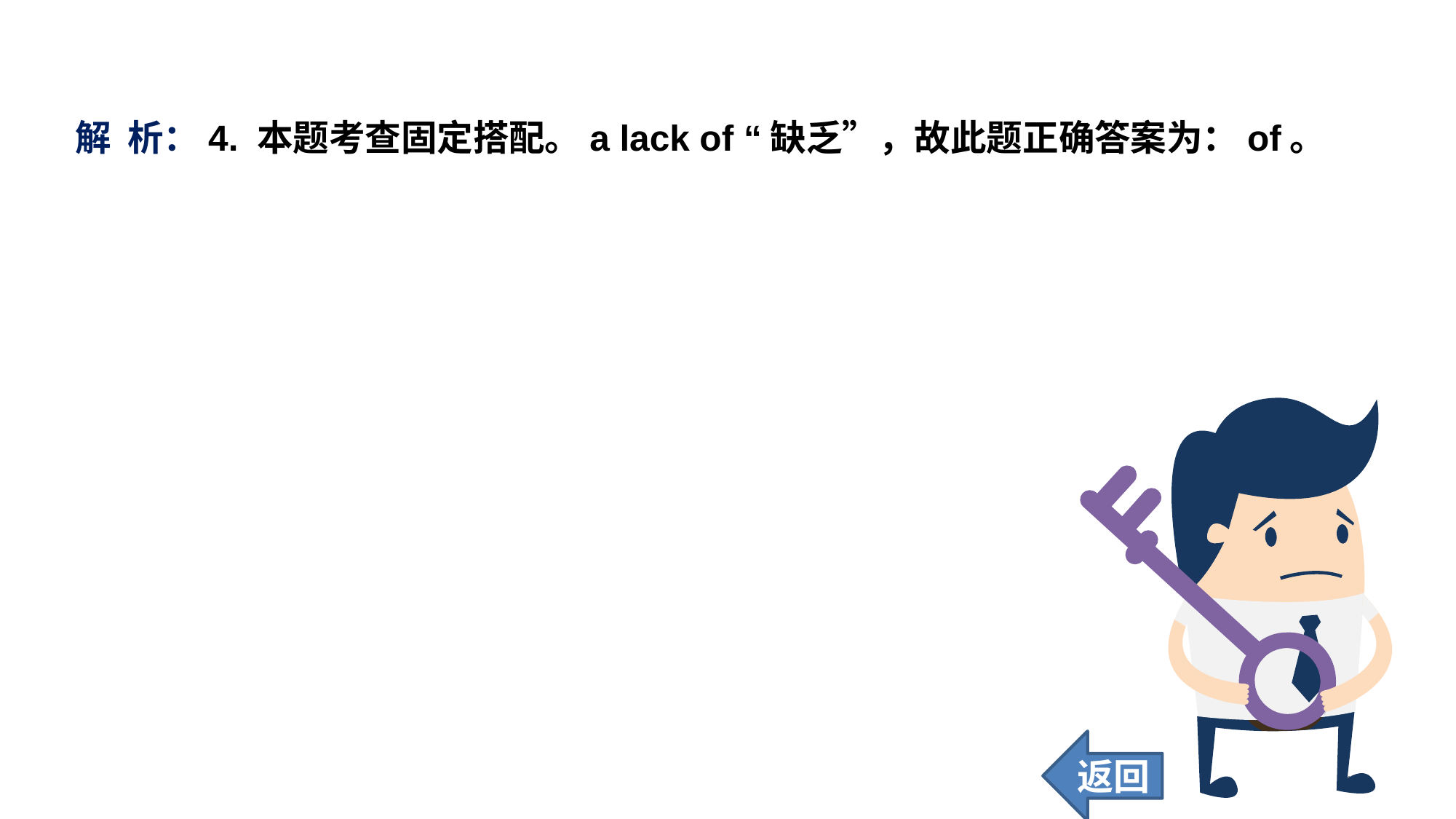

解  析：4. 本题考查固定搭配。a lack of “缺乏”，故此题正确答案为：of。

返回
174